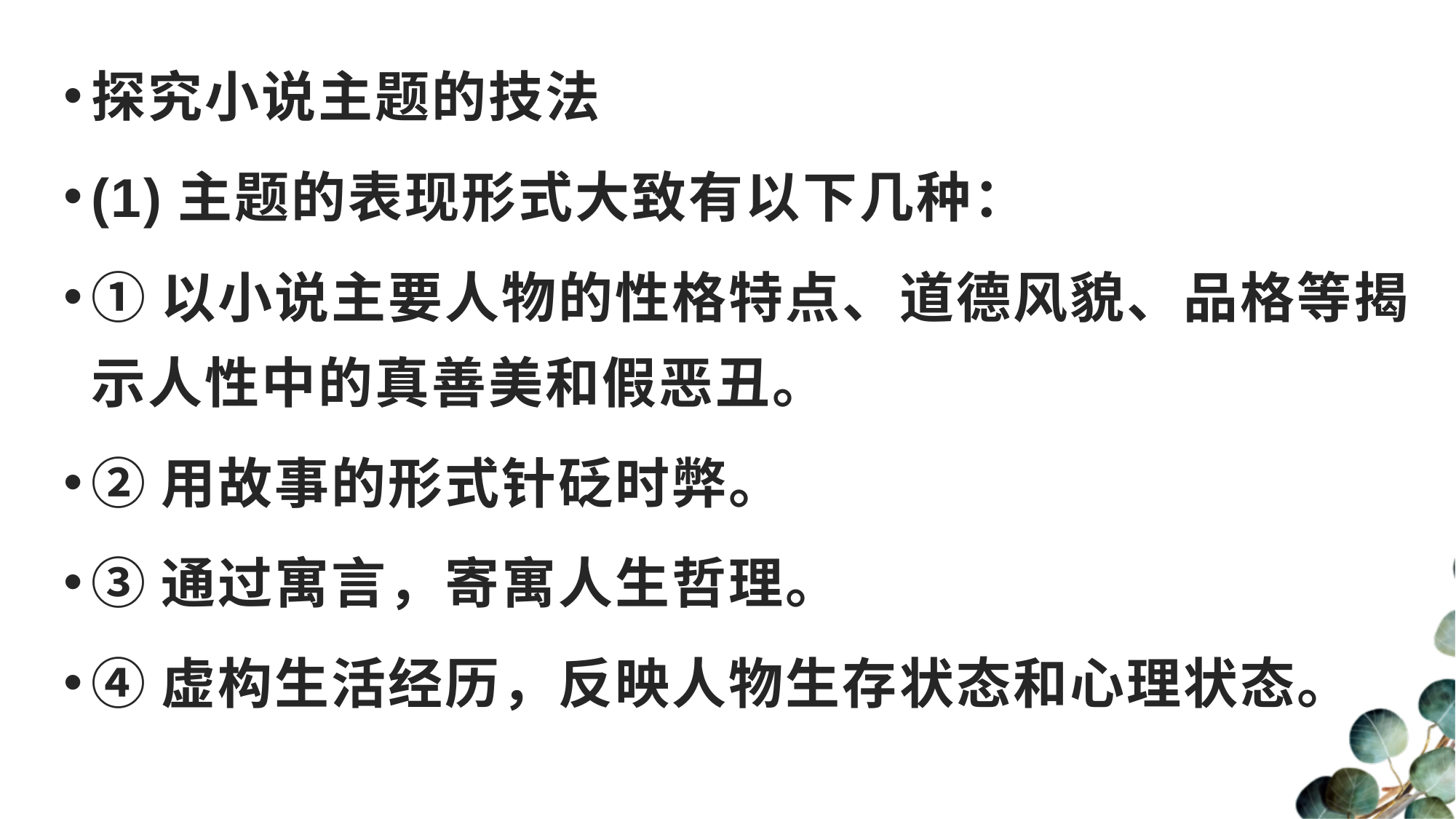

探究小说主题的技法
(1)主题的表现形式大致有以下几种：
①以小说主要人物的性格特点、道德风貌、品格等揭示人性中的真善美和假恶丑。
②用故事的形式针砭时弊。
③通过寓言，寄寓人生哲理。
④虚构生活经历，反映人物生存状态和心理状态。